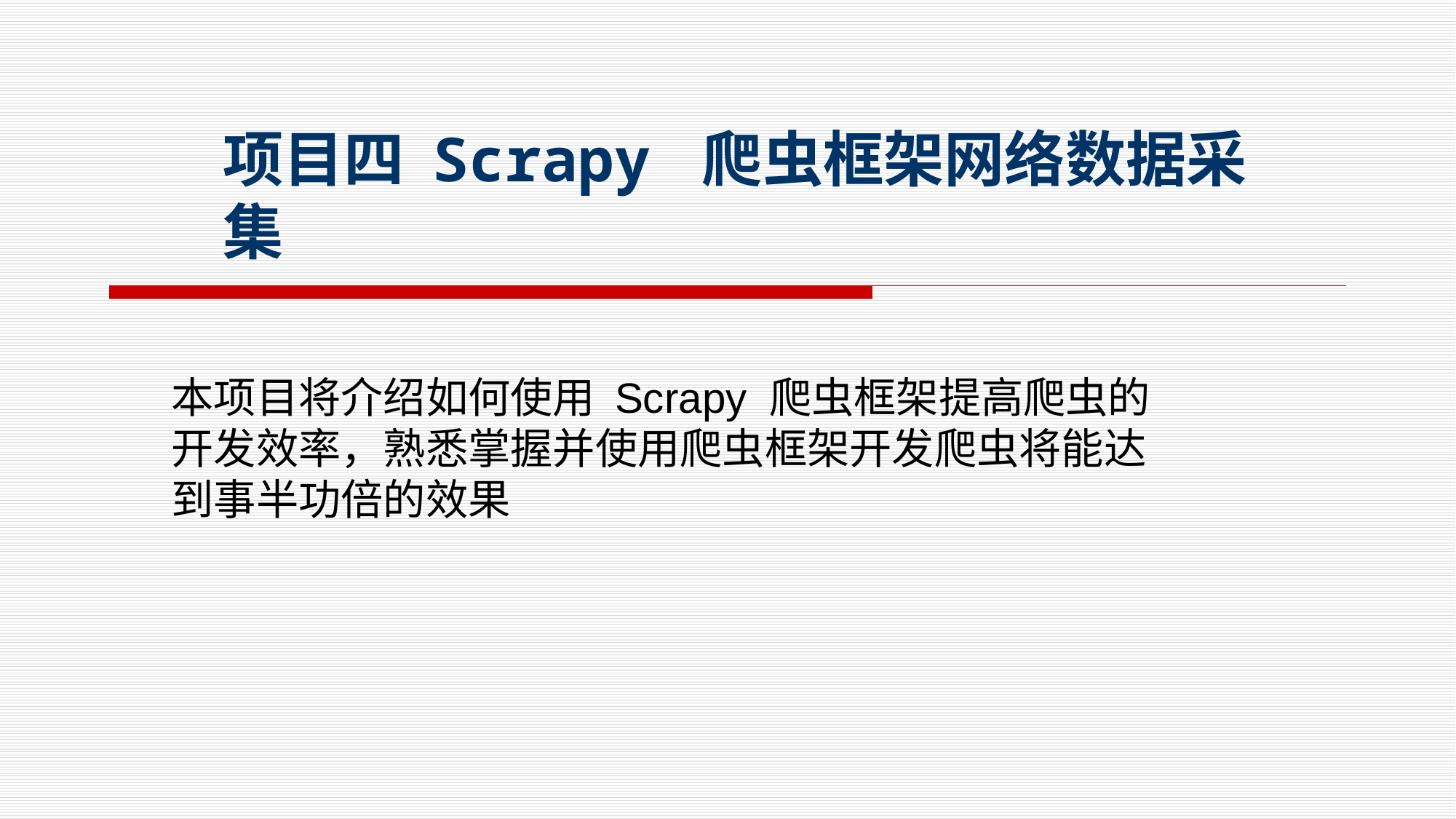

项目四 Scrapy 爬虫框架网络数据采集
本项目将介绍如何使用 Scrapy 爬虫框架提高爬虫的开发效率，熟悉掌握并使用爬虫框架开发爬虫将能达到事半功倍的效果
1